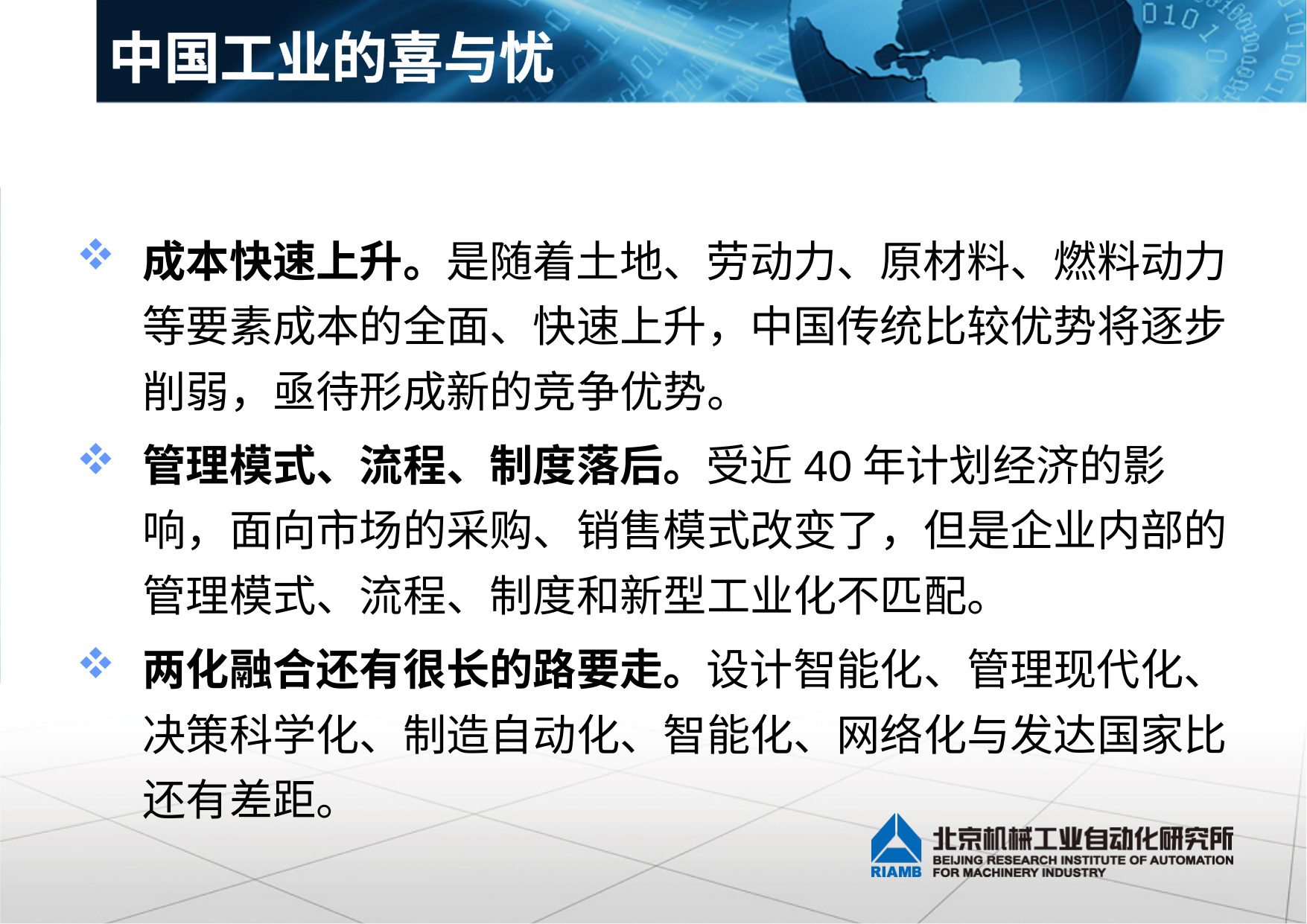

# 中国工业的喜与忧
成本快速上升。是随着土地、劳动力、原材料、燃料动力等要素成本的全面、快速上升，中国传统比较优势将逐步削弱，亟待形成新的竞争优势。
管理模式、流程、制度落后。受近40年计划经济的影响，面向市场的采购、销售模式改变了，但是企业内部的管理模式、流程、制度和新型工业化不匹配。
两化融合还有很长的路要走。设计智能化、管理现代化、决策科学化、制造自动化、智能化、网络化与发达国家比还有差距。